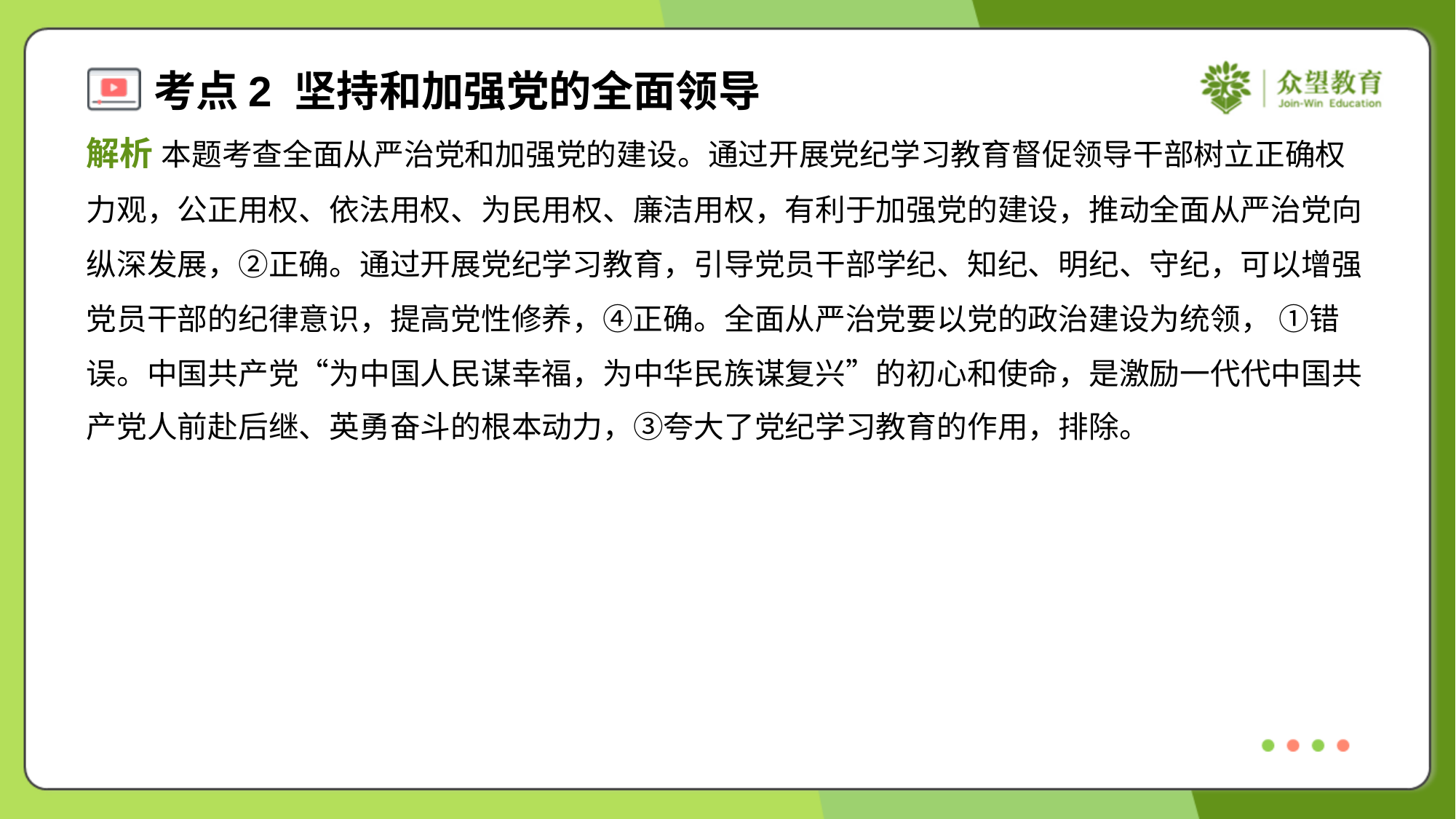

解析 本题考查全面从严治党和加强党的建设。通过开展党纪学习教育督促领导干部树立正确权
力观，公正用权、依法用权、为民用权、廉洁用权，有利于加强党的建设，推动全面从严治党向
纵深发展，②正确。通过开展党纪学习教育，引导党员干部学纪、知纪、明纪、守纪，可以增强
党员干部的纪律意识，提高党性修养，④正确。全面从严治党要以党的政治建设为统领， ①错
误。中国共产党“为中国人民谋幸福，为中华民族谋复兴”的初心和使命，是激励一代代中国共
产党人前赴后继、英勇奋斗的根本动力，③夸大了党纪学习教育的作用，排除。